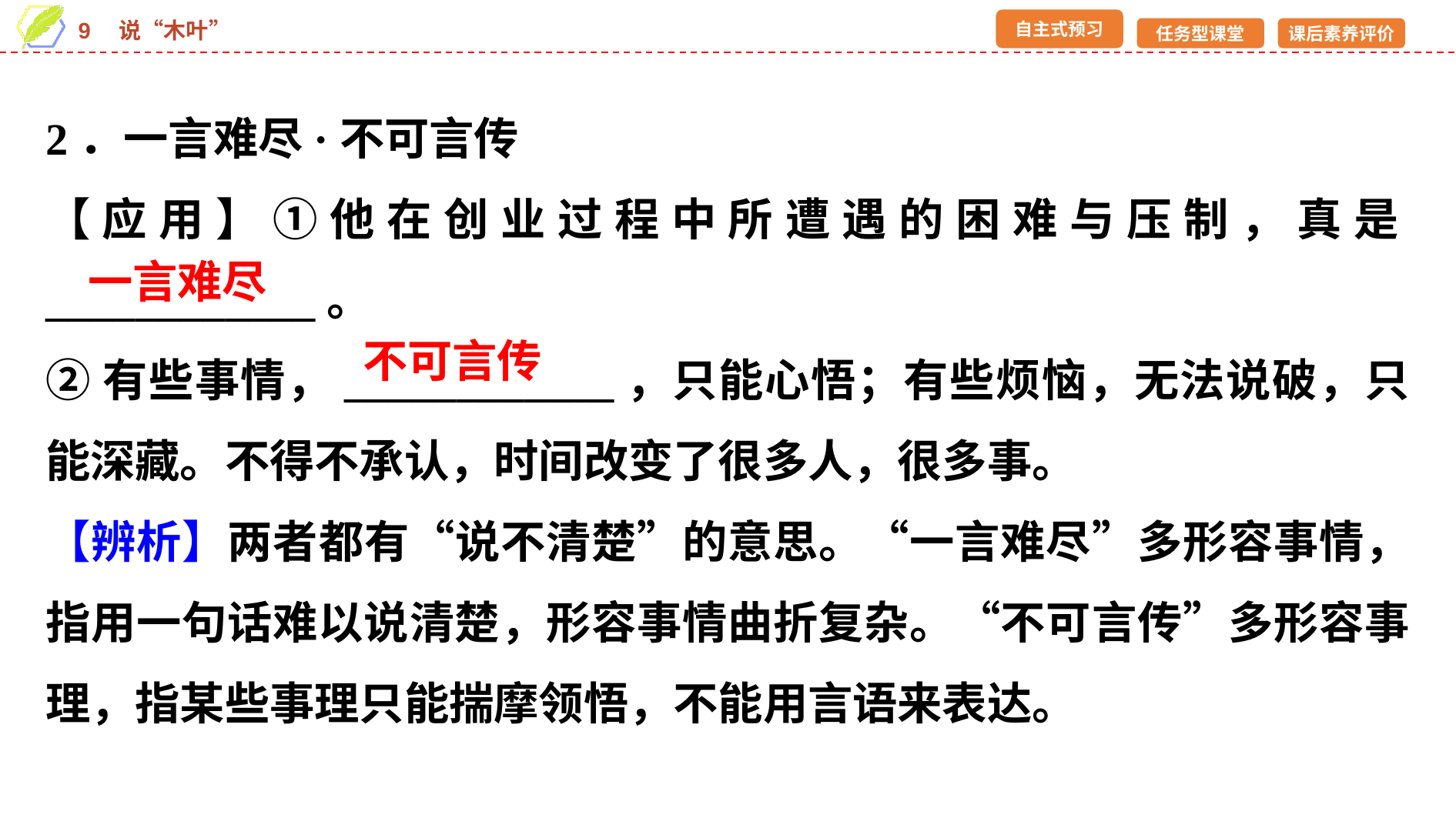

2．一言难尽·不可言传
【应用】①他在创业过程中所遭遇的困难与压制，真是____________。
②有些事情，____________，只能心悟；有些烦恼，无法说破，只能深藏。不得不承认，时间改变了很多人，很多事。
【辨析】两者都有“说不清楚”的意思。“一言难尽”多形容事情，指用一句话难以说清楚，形容事情曲折复杂。“不可言传”多形容事理，指某些事理只能揣摩领悟，不能用言语来表达。
一言难尽
不可言传